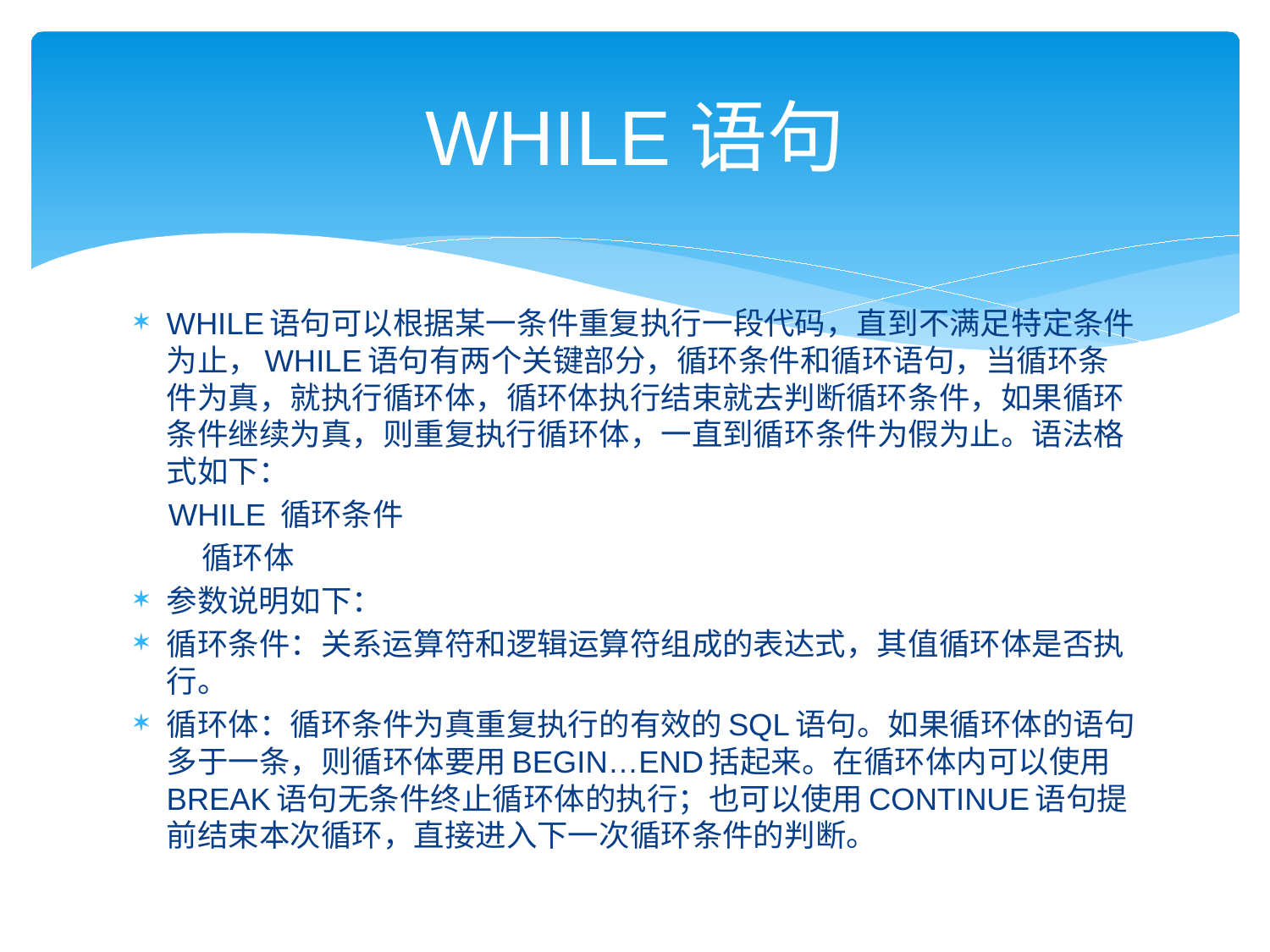

# WHILE语句
WHILE语句可以根据某一条件重复执行一段代码，直到不满足特定条件为止，WHILE语句有两个关键部分，循环条件和循环语句，当循环条件为真，就执行循环体，循环体执行结束就去判断循环条件，如果循环条件继续为真，则重复执行循环体，一直到循环条件为假为止。语法格式如下：
    WHILE 循环条件
         循环体
参数说明如下：
循环条件：关系运算符和逻辑运算符组成的表达式，其值循环体是否执行。
循环体：循环条件为真重复执行的有效的SQL语句。如果循环体的语句多于一条，则循环体要用BEGIN…END括起来。在循环体内可以使用BREAK语句无条件终止循环体的执行；也可以使用CONTINUE语句提前结束本次循环，直接进入下一次循环条件的判断。